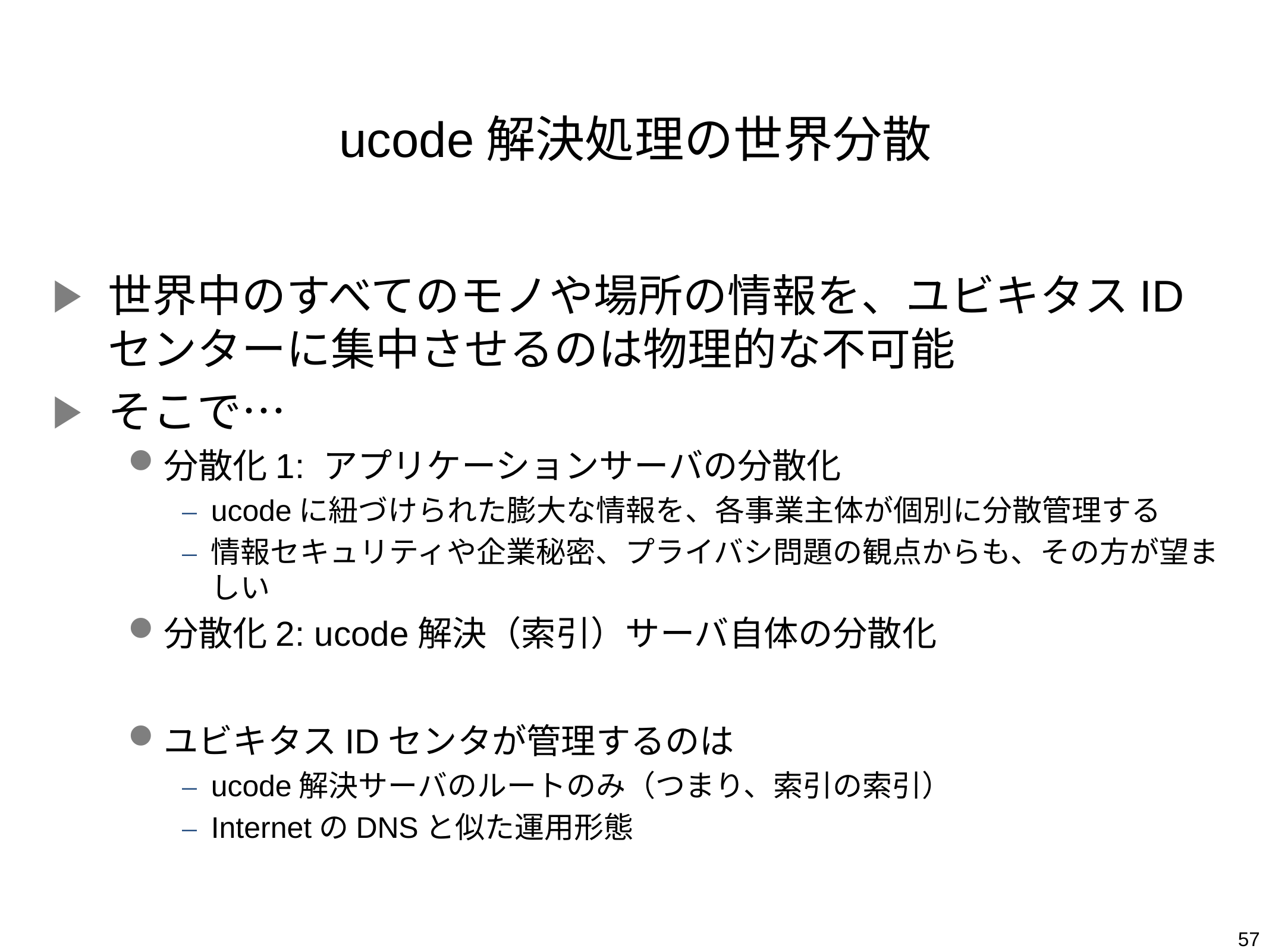

# ucode解決処理の世界分散
世界中のすべてのモノや場所の情報を、ユビキタスIDセンターに集中させるのは物理的な不可能
そこで…
分散化1: アプリケーションサーバの分散化
ucodeに紐づけられた膨大な情報を、各事業主体が個別に分散管理する
情報セキュリティや企業秘密、プライバシ問題の観点からも、その方が望ましい
分散化2: ucode解決（索引）サーバ自体の分散化

ユビキタスIDセンタが管理するのは
ucode解決サーバのルートのみ（つまり、索引の索引）
InternetのDNSと似た運用形態
57